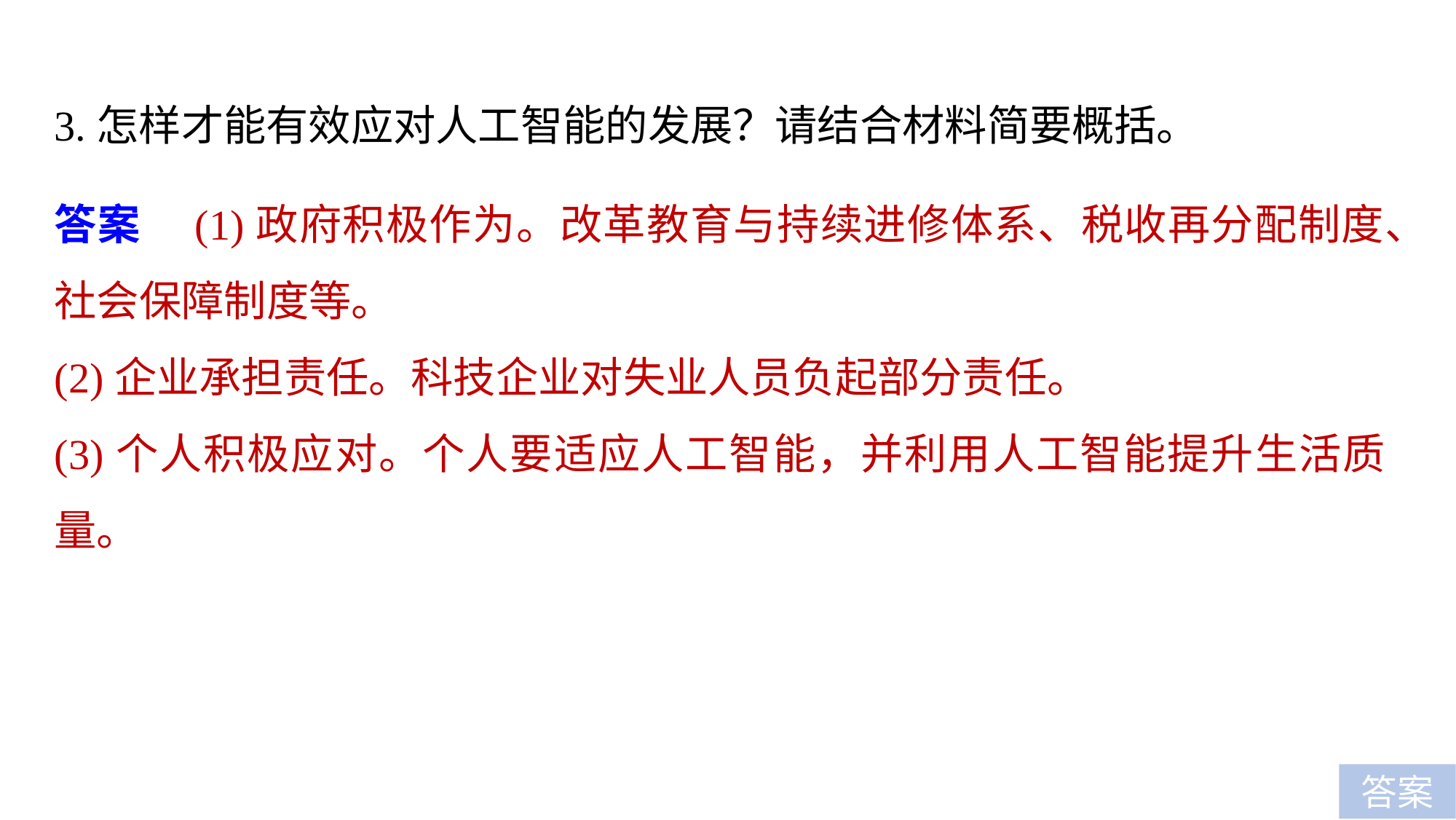

3.怎样才能有效应对人工智能的发展？请结合材料简要概括。
答案　(1)政府积极作为。改革教育与持续进修体系、税收再分配制度、社会保障制度等。
(2)企业承担责任。科技企业对失业人员负起部分责任。
(3)个人积极应对。个人要适应人工智能，并利用人工智能提升生活质量。
答案